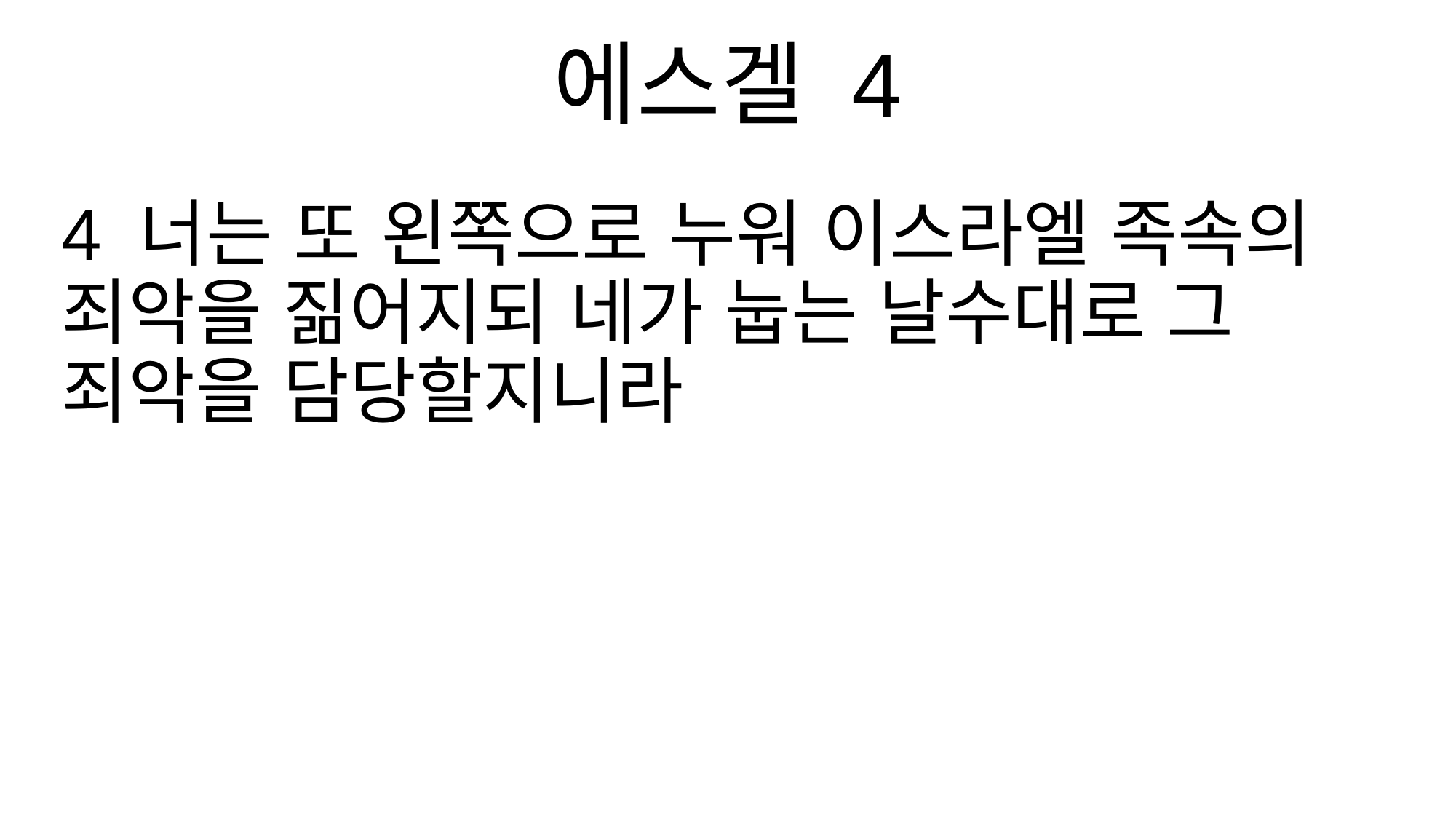

에스겔 4
4 너는 또 왼쪽으로 누워 이스라엘 족속의 죄악을 짊어지되 네가 눕는 날수대로 그 죄악을 담당할지니라